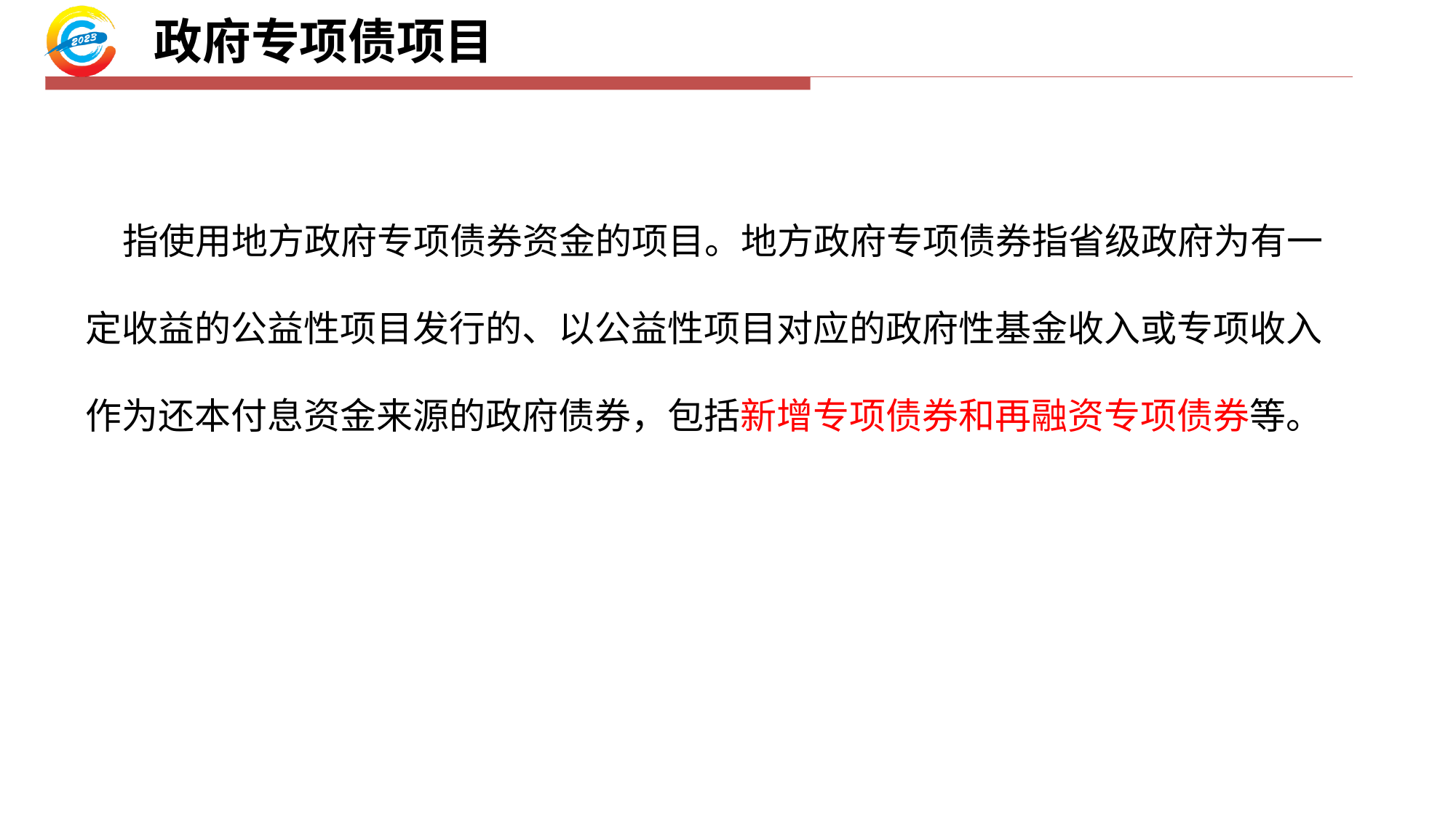

政府专项债项目
     指使用地方政府专项债券资金的项目。地方政府专项债券指省级政府为有一定收益的公益性项目发行的、以公益性项目对应的政府性基金收入或专项收入作为还本付息资金来源的政府债券，包括新增专项债券和再融资专项债券等。